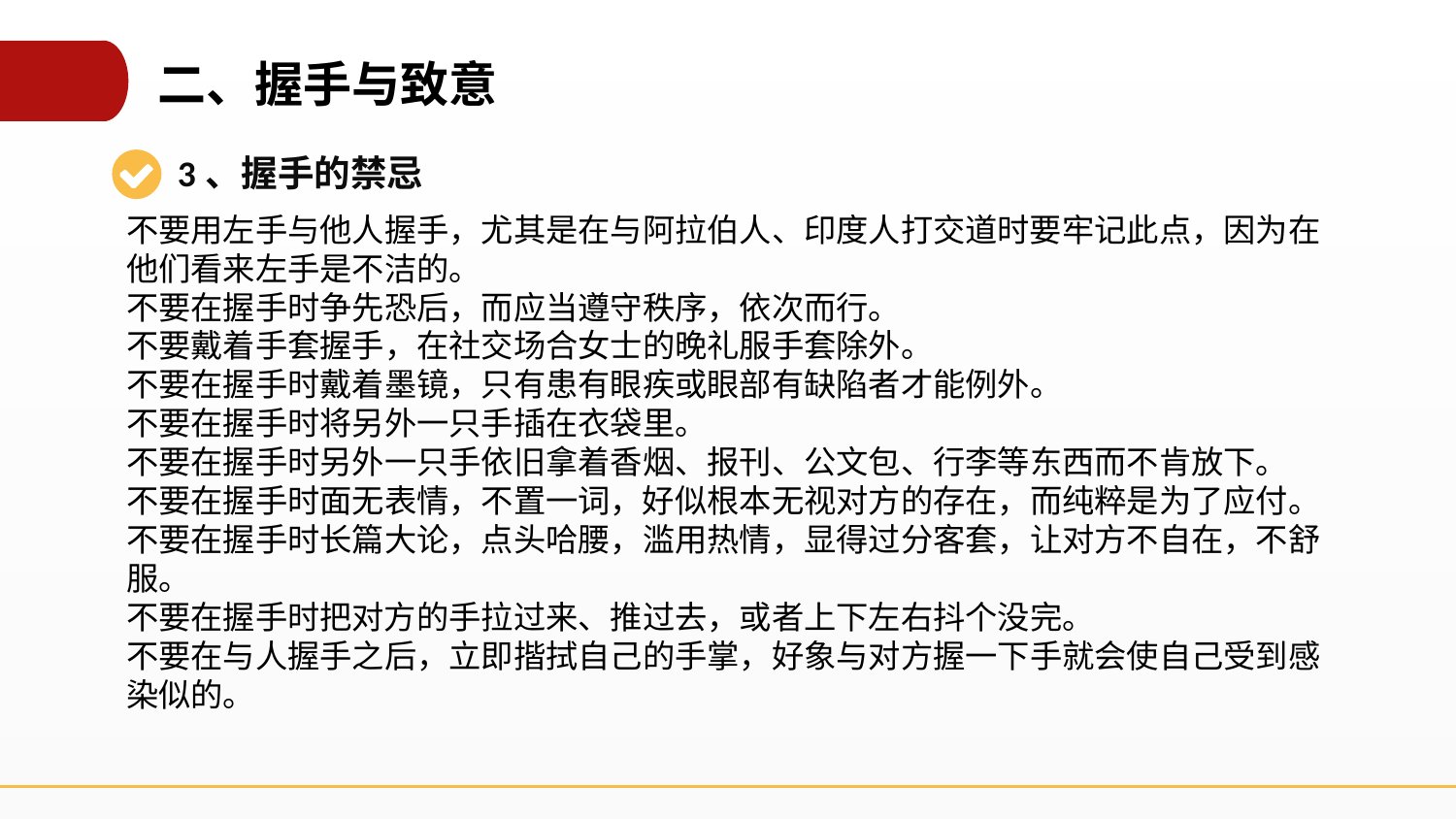

二、握手与致意

3、握手的禁忌
不要用左手与他人握手，尤其是在与阿拉伯人、印度人打交道时要牢记此点，因为在他们看来左手是不洁的。
不要在握手时争先恐后，而应当遵守秩序，依次而行。
不要戴着手套握手，在社交场合女士的晚礼服手套除外。
不要在握手时戴着墨镜，只有患有眼疾或眼部有缺陷者才能例外。
不要在握手时将另外一只手插在衣袋里。
不要在握手时另外一只手依旧拿着香烟、报刊、公文包、行李等东西而不肯放下。
不要在握手时面无表情，不置一词，好似根本无视对方的存在，而纯粹是为了应付。
不要在握手时长篇大论，点头哈腰，滥用热情，显得过分客套，让对方不自在，不舒服。
不要在握手时把对方的手拉过来、推过去，或者上下左右抖个没完。
不要在与人握手之后，立即揩拭自己的手掌，好象与对方握一下手就会使自己受到感染似的。